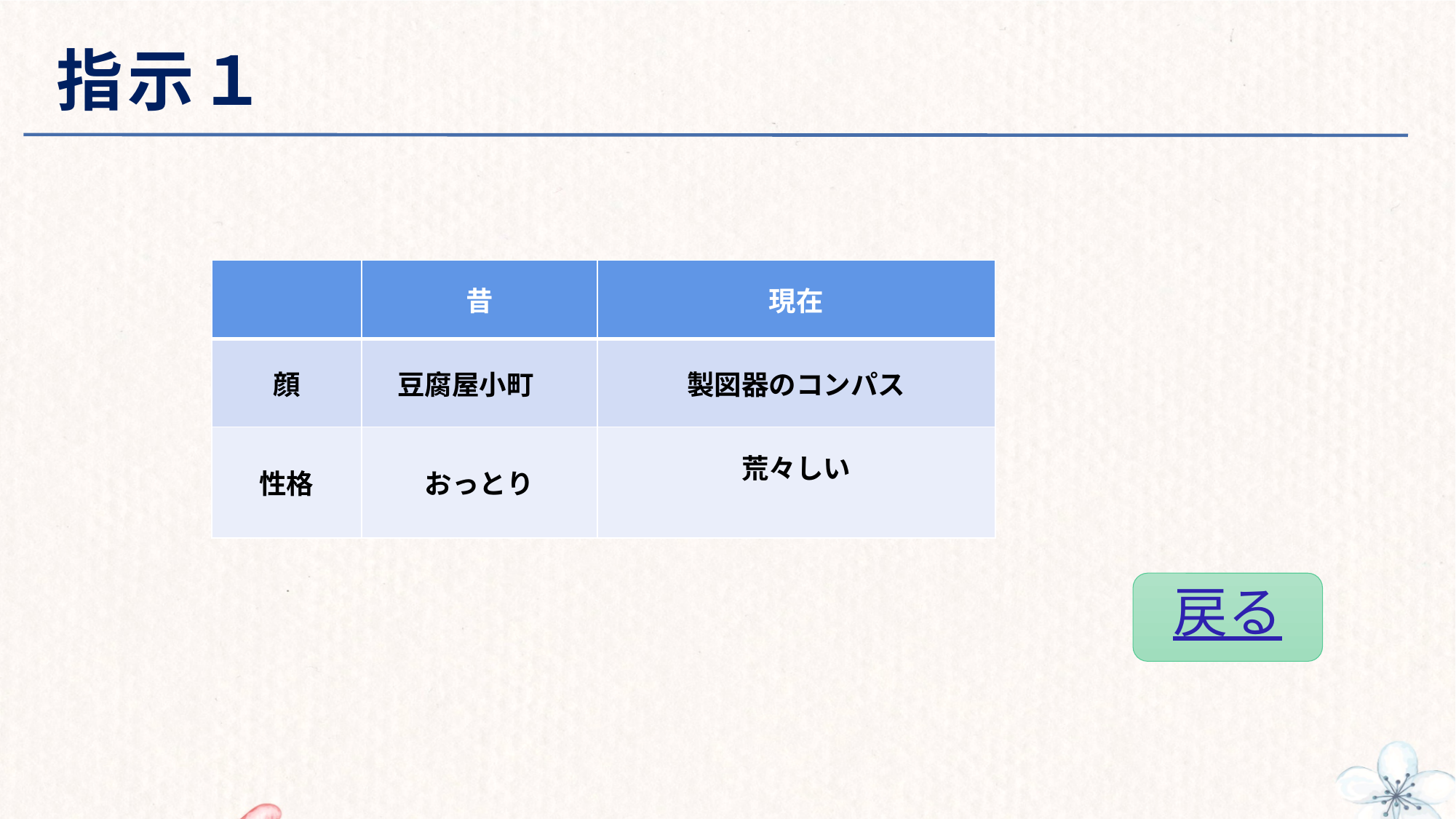

# 指示１

|  | 昔 | 現在 |
| --- | --- | --- |
| 顔 | 豆腐屋小町 | 製図器のコンパス |
| 性格 | おっとり | 荒々しい |
戻る